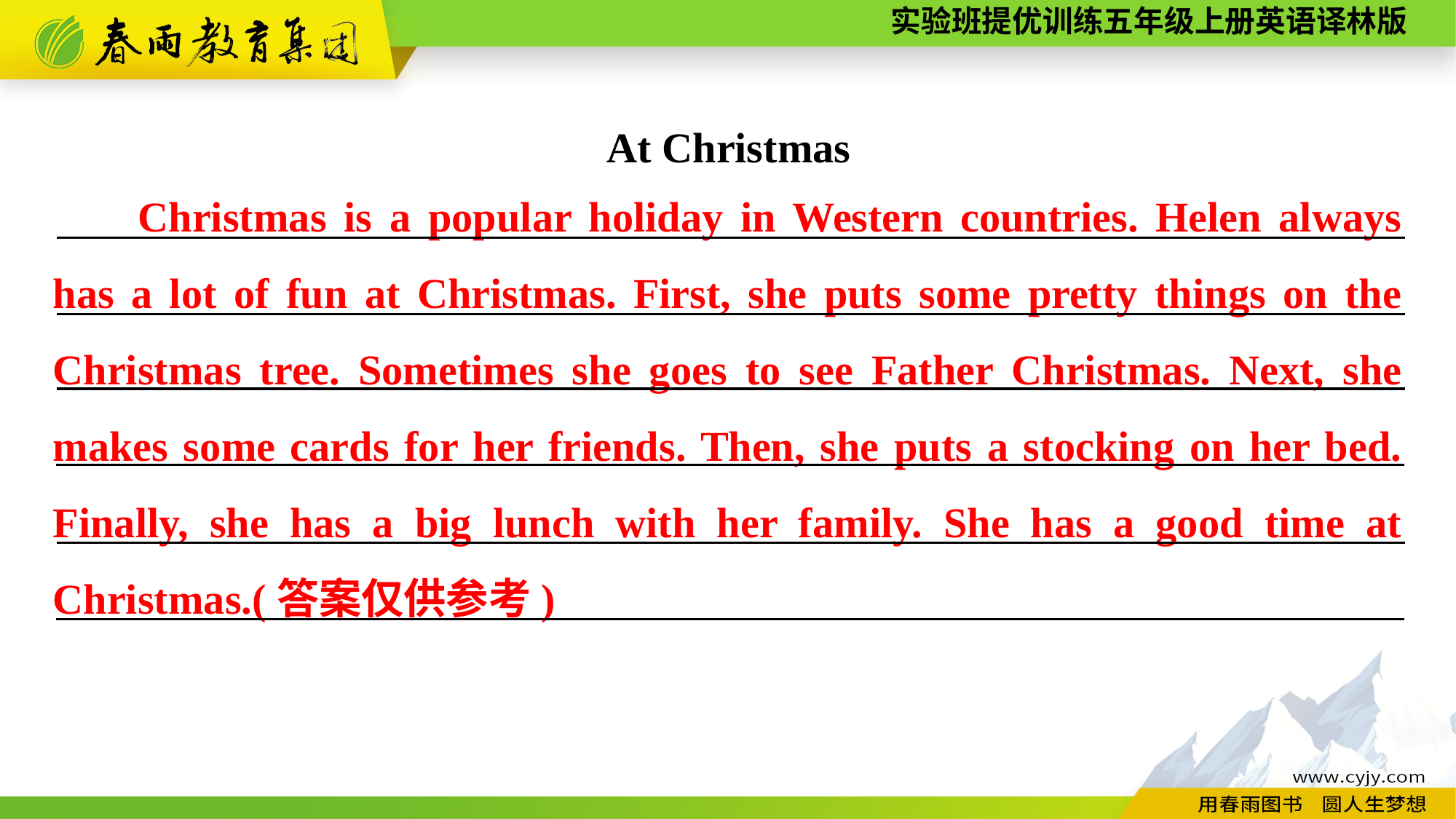

At Christmas
Christmas is a popular holiday in Western countries. Helen always has a lot of fun at Christmas. First, she puts some pretty things on the Christmas tree. Sometimes she goes to see Father Christmas. Next, she makes some cards for her friends. Then, she puts a stocking on her bed. Finally, she has a big lunch with her family. She has a good time at Christmas.(答案仅供参考)